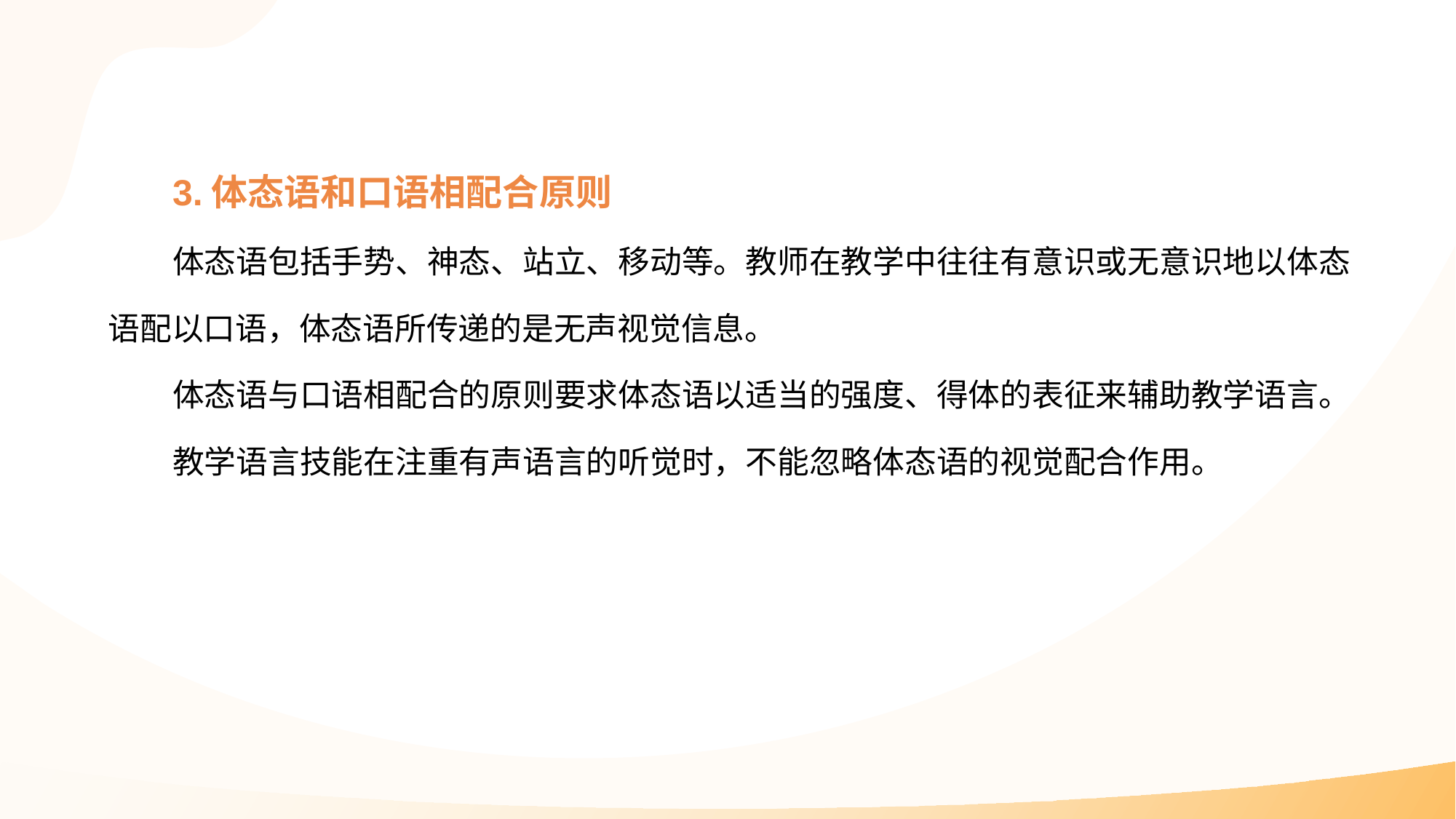

3.体态语和口语相配合原则
体态语包括手势、神态、站立、移动等。教师在教学中往往有意识或无意识地以体态语配以口语，体态语所传递的是无声视觉信息。
体态语与口语相配合的原则要求体态语以适当的强度、得体的表征来辅助教学语言。
教学语言技能在注重有声语言的听觉时，不能忽略体态语的视觉配合作用。